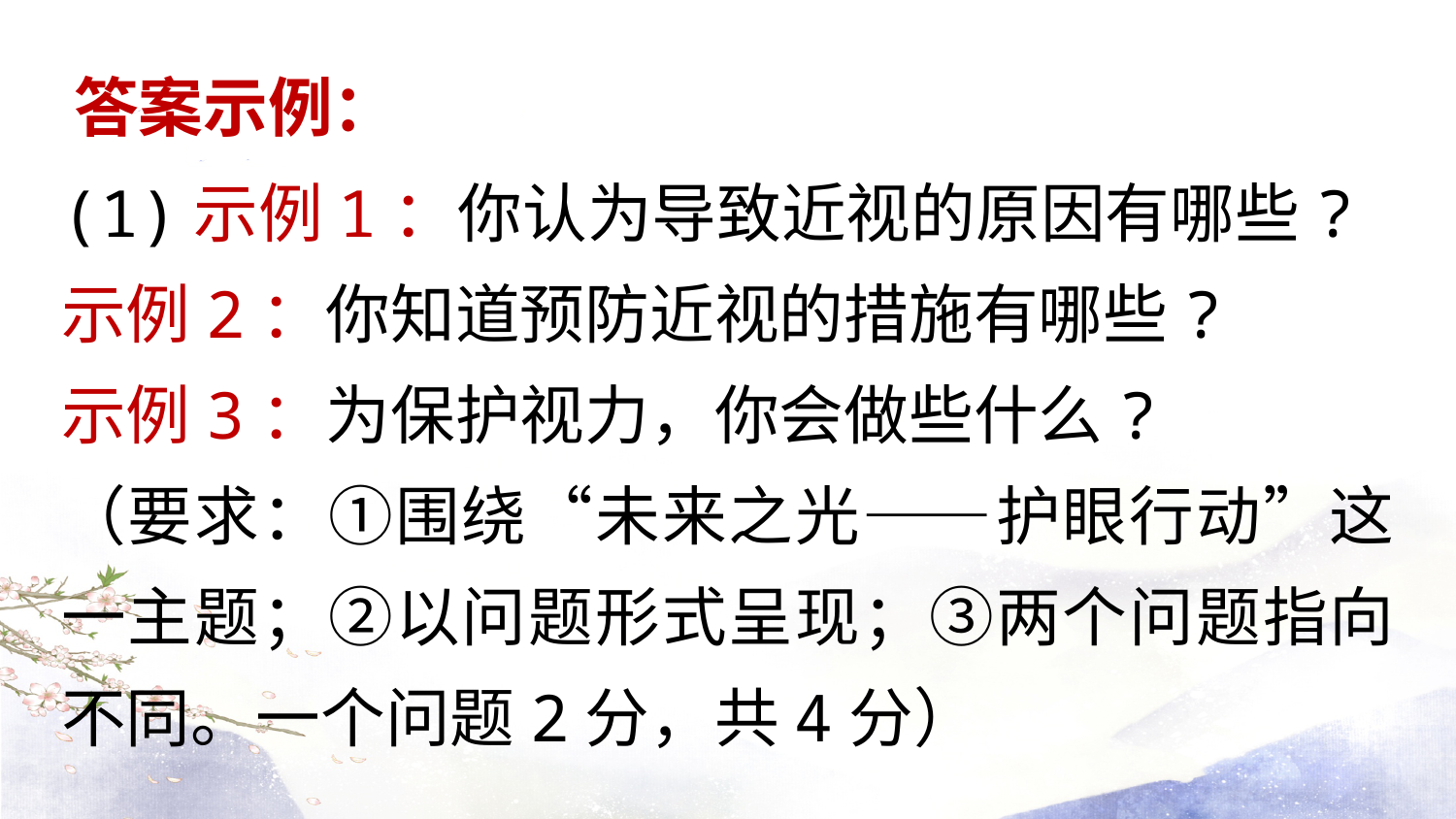

答案示例：
(1)示例1：你认为导致近视的原因有哪些?
示例2：你知道预防近视的措施有哪些?
示例3：为保护视力，你会做些什么?
（要求：①围绕“未来之光——护眼行动”这一主题；②以问题形式呈现；③两个问题指向不同。一个问题2分，共4分）